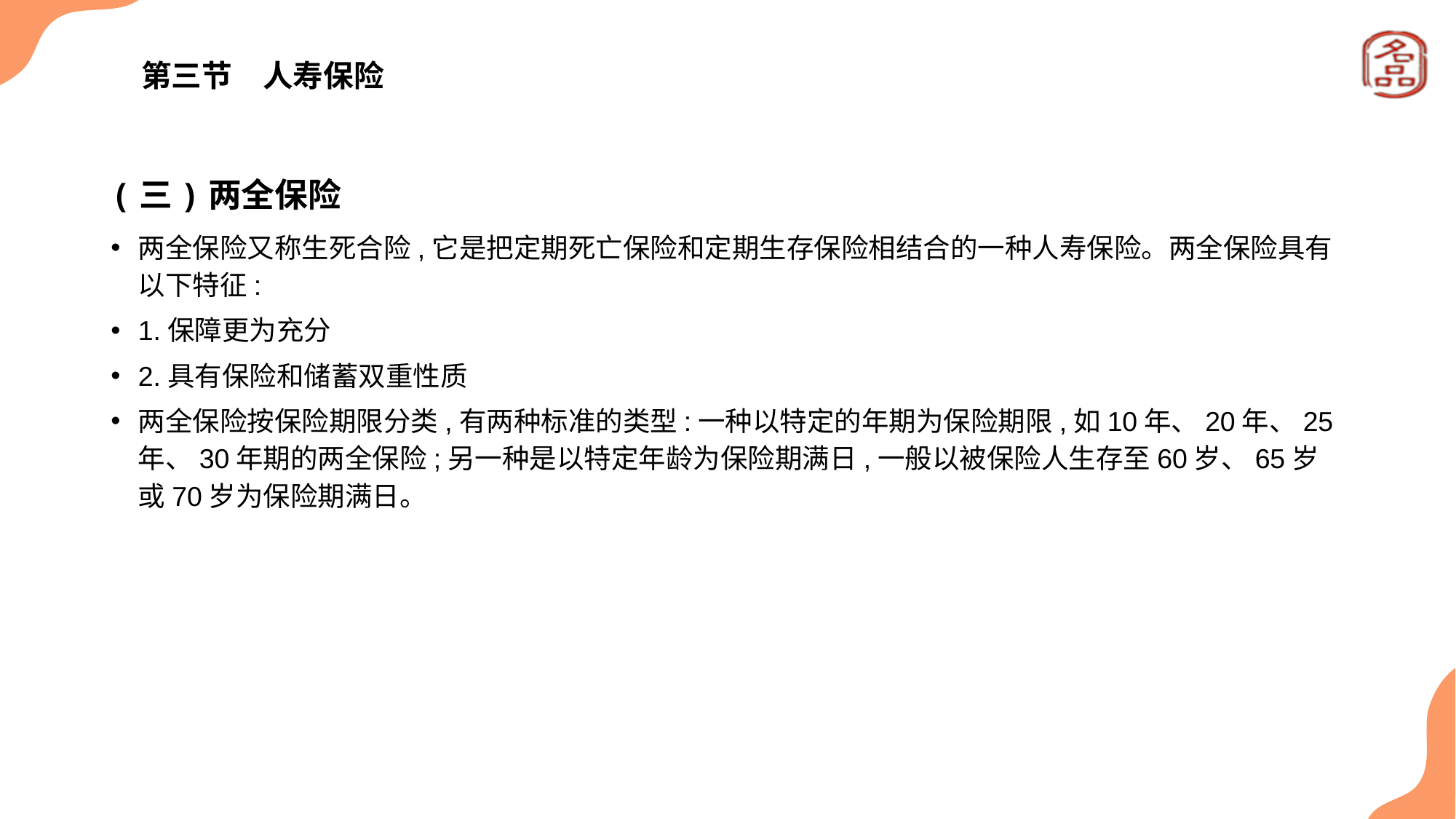

# 第三节　人寿保险
(三)两全保险
两全保险又称生死合险,它是把定期死亡保险和定期生存保险相结合的一种人寿保险。两全保险具有以下特征:
1.保障更为充分
2.具有保险和储蓄双重性质
两全保险按保险期限分类,有两种标准的类型:一种以特定的年期为保险期限,如10年、20年、25年、30年期的两全保险;另一种是以特定年龄为保险期满日,一般以被保险人生存至60岁、65岁或70岁为保险期满日。